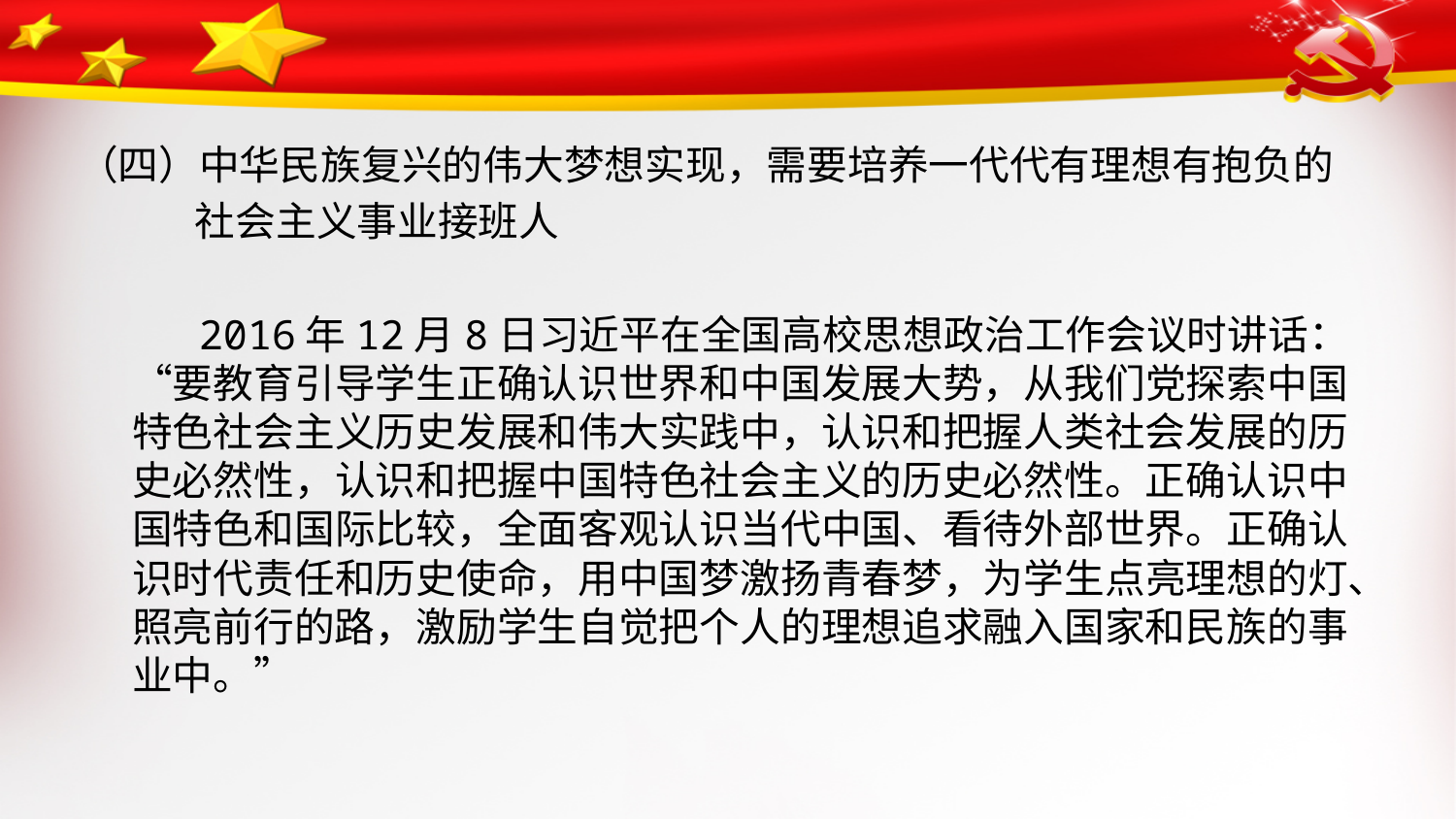

（四）中华民族复兴的伟大梦想实现，需要培养一代代有理想有抱负的
            社会主义事业接班人

     2016年12月8日习近平在全国高校思想政治工作会议时讲话：“要教育引导学生正确认识世界和中国发展大势，从我们党探索中国特色社会主义历史发展和伟大实践中，认识和把握人类社会发展的历史必然性，认识和把握中国特色社会主义的历史必然性。正确认识中国特色和国际比较，全面客观认识当代中国、看待外部世界。正确认识时代责任和历史使命，用中国梦激扬青春梦，为学生点亮理想的灯、照亮前行的路，激励学生自觉把个人的理想追求融入国家和民族的事业中。”